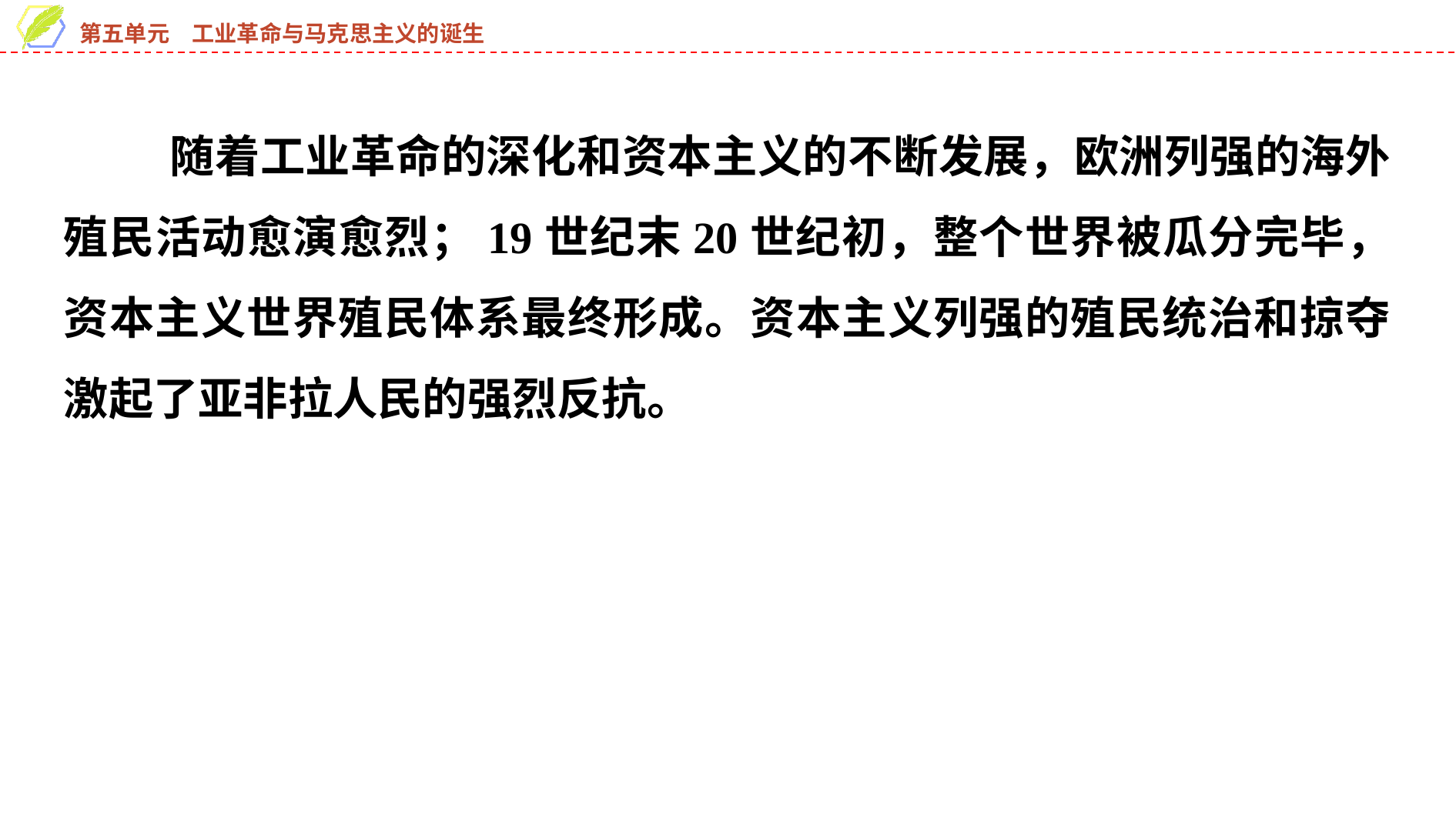

随着工业革命的深化和资本主义的不断发展，欧洲列强的海外殖民活动愈演愈烈；19世纪末20世纪初，整个世界被瓜分完毕，资本主义世界殖民体系最终形成。资本主义列强的殖民统治和掠夺激起了亚非拉人民的强烈反抗。